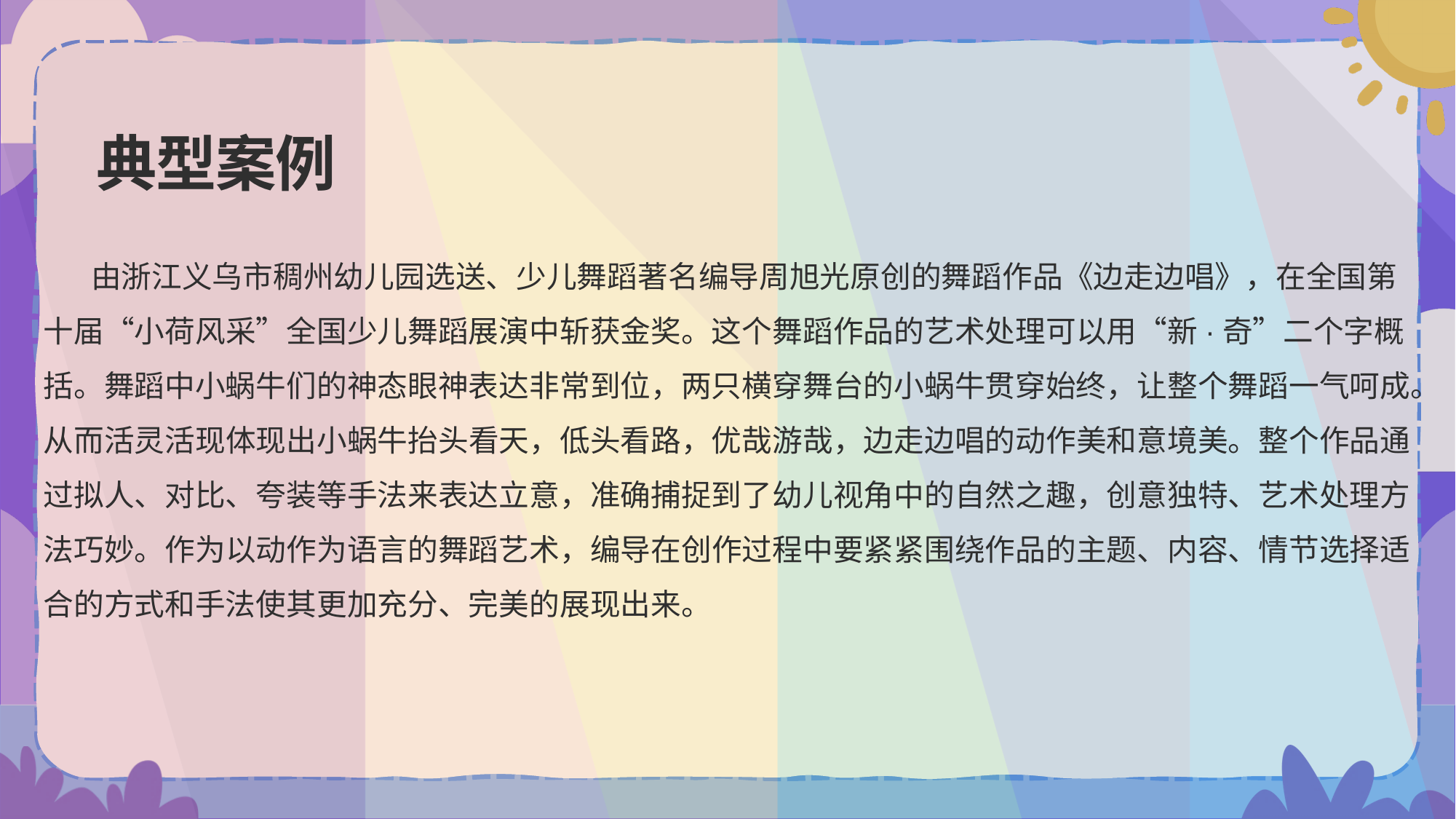

# 典型案例
      由浙江义乌市稠州幼儿园选送、少儿舞蹈著名编导周旭光原创的舞蹈作品《边走边唱》，在全国第十届“小荷风采”全国少儿舞蹈展演中斩获金奖。这个舞蹈作品的艺术处理可以用“新·奇”二个字概括。舞蹈中小蜗牛们的神态眼神表达非常到位，两只横穿舞台的小蜗牛贯穿始终，让整个舞蹈一气呵成。从而活灵活现体现出小蜗牛抬头看天，低头看路，优哉游哉，边走边唱的动作美和意境美。整个作品通过拟人、对比、夸装等手法来表达立意，准确捕捉到了幼儿视角中的自然之趣，创意独特、艺术处理方法巧妙。作为以动作为语言的舞蹈艺术，编导在创作过程中要紧紧围绕作品的主题、内容、情节选择适合的方式和手法使其更加充分、完美的展现出来。